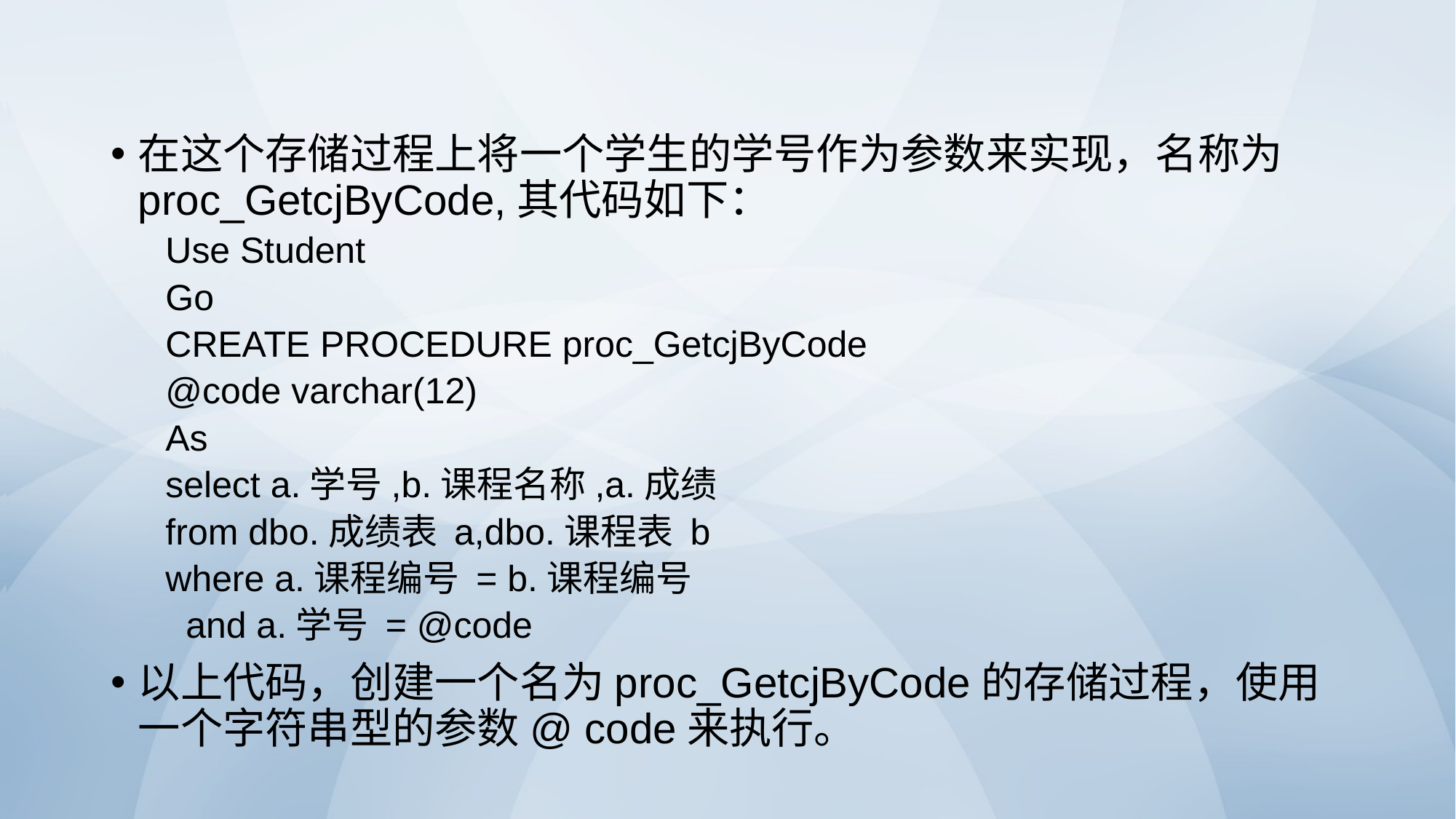

在这个存储过程上将一个学生的学号作为参数来实现，名称为proc_GetcjByCode,其代码如下：
Use Student
Go
CREATE PROCEDURE proc_GetcjByCode
@code varchar(12)
As
select a.学号,b.课程名称,a.成绩
from dbo.成绩表 a,dbo.课程表 b
where a.课程编号 = b.课程编号
  and a.学号 = @code
以上代码，创建一个名为proc_GetcjByCode的存储过程，使用一个字符串型的参数@ code来执行。